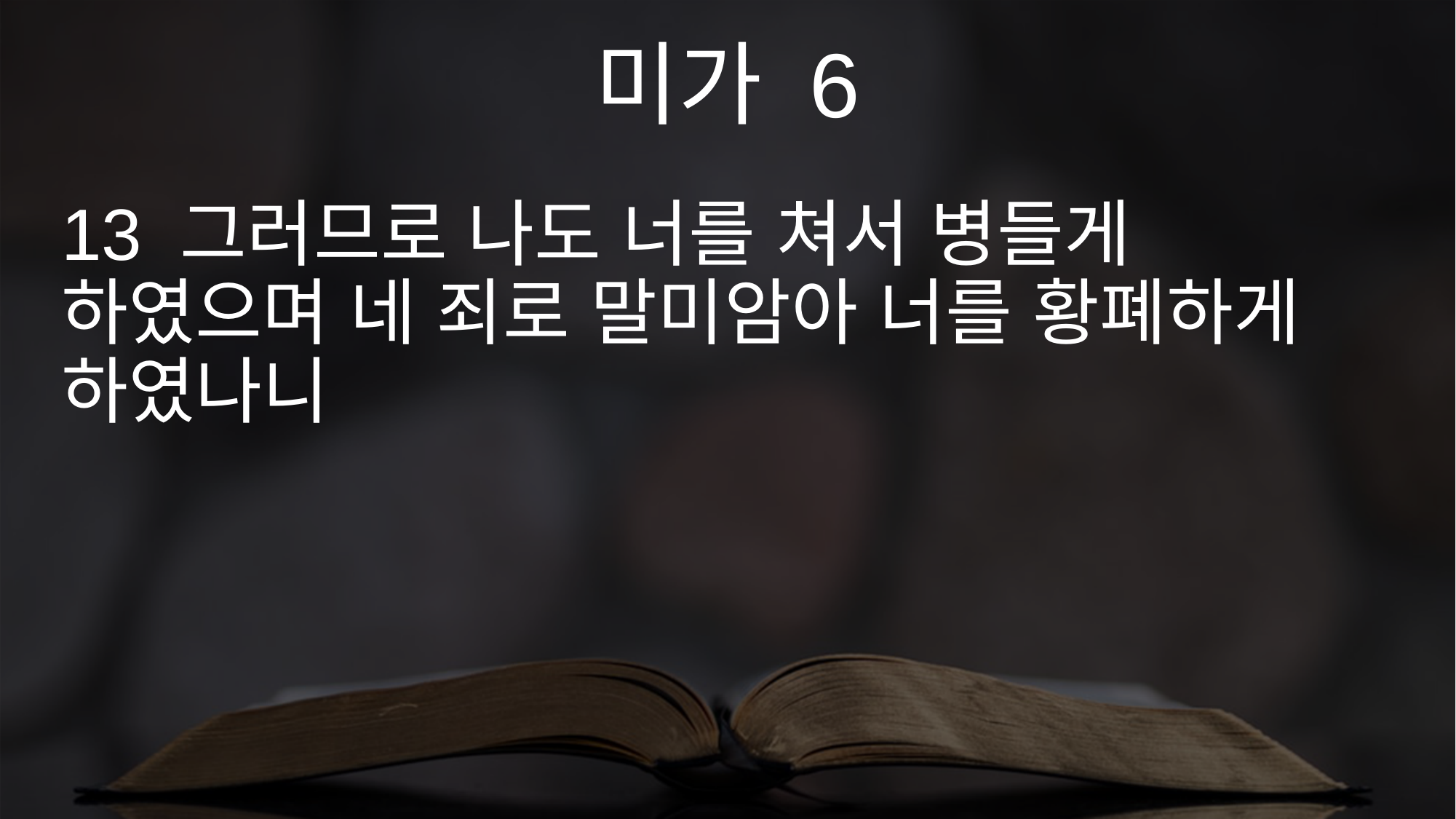

미가 6
13 그러므로 나도 너를 쳐서 병들게 하였으며 네 죄로 말미암아 너를 황폐하게 하였나니